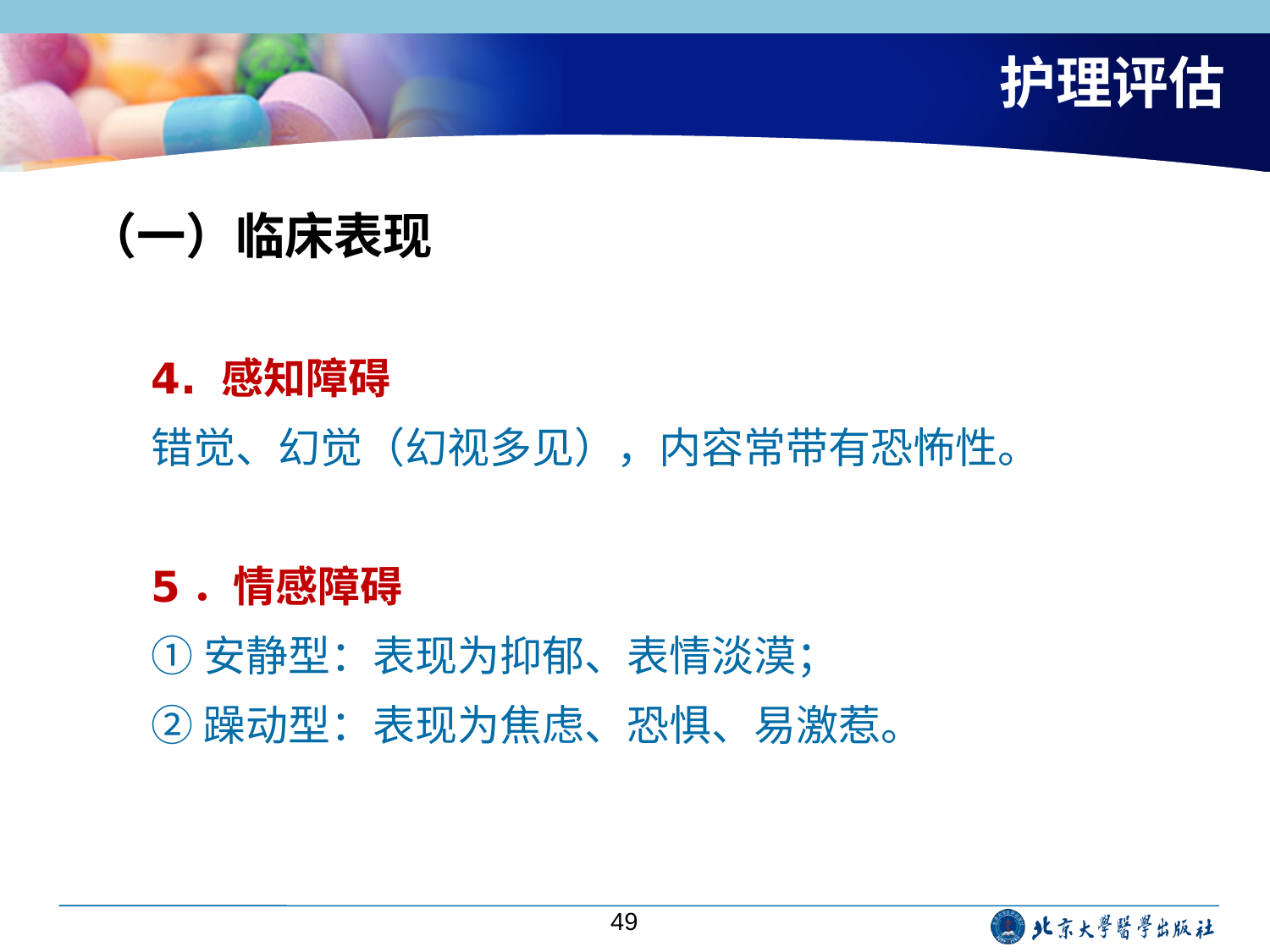

# 护理评估
（一）临床表现

4. 感知障碍
错觉、幻觉（幻视多见），内容常带有恐怖性。

5．情感障碍
①安静型：表现为抑郁、表情淡漠；
②躁动型：表现为焦虑、恐惧、易激惹。

49